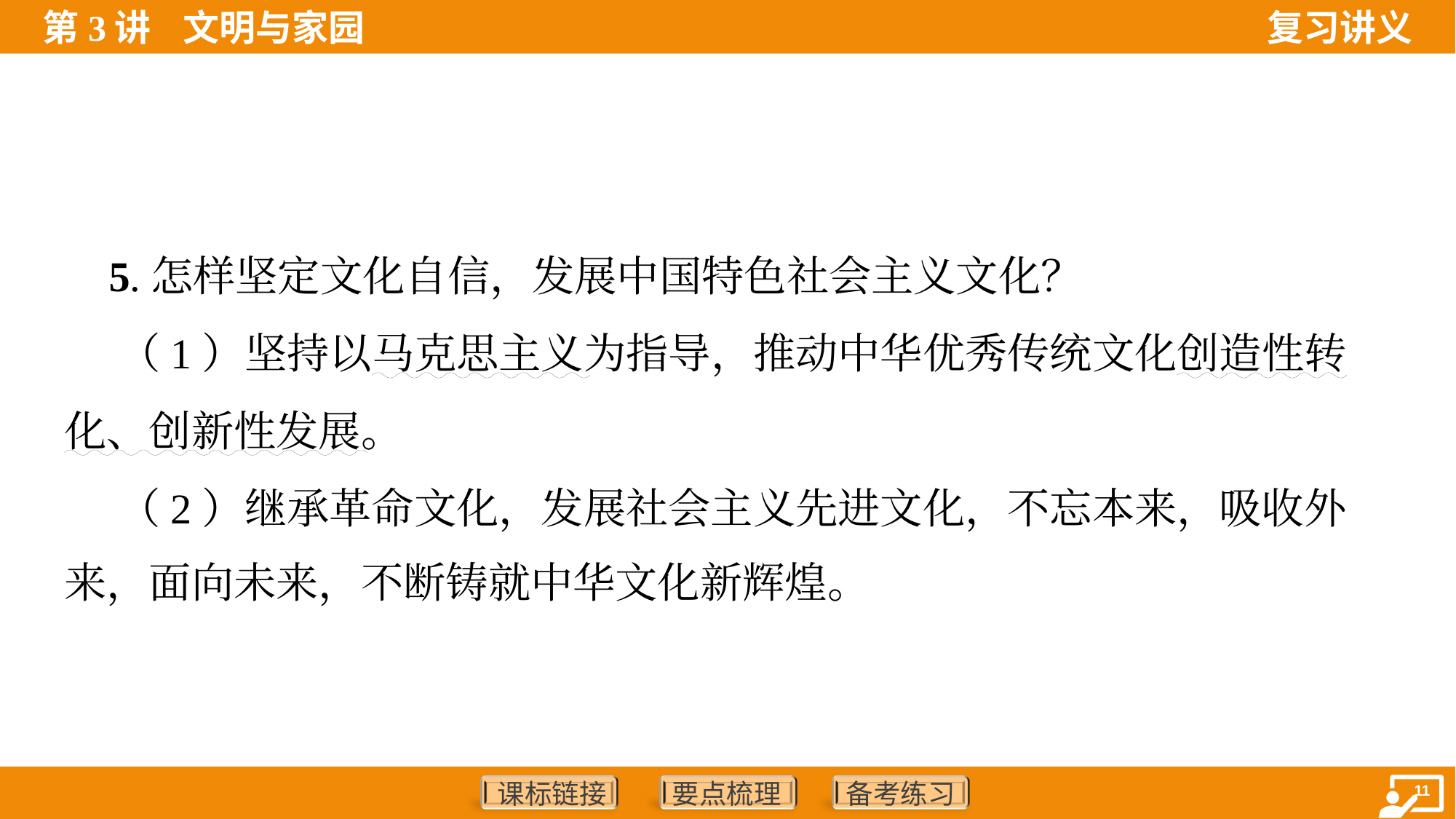

5.怎样坚定文化自信，发展中国特色社会主义文化？
    （1）坚持以马克思主义为指导，推动中华优秀传统文化创造性转
化、创新性发展。
    （2）继承革命文化，发展社会主义先进文化，不忘本来，吸收外
来，面向未来，不断铸就中华文化新辉煌。